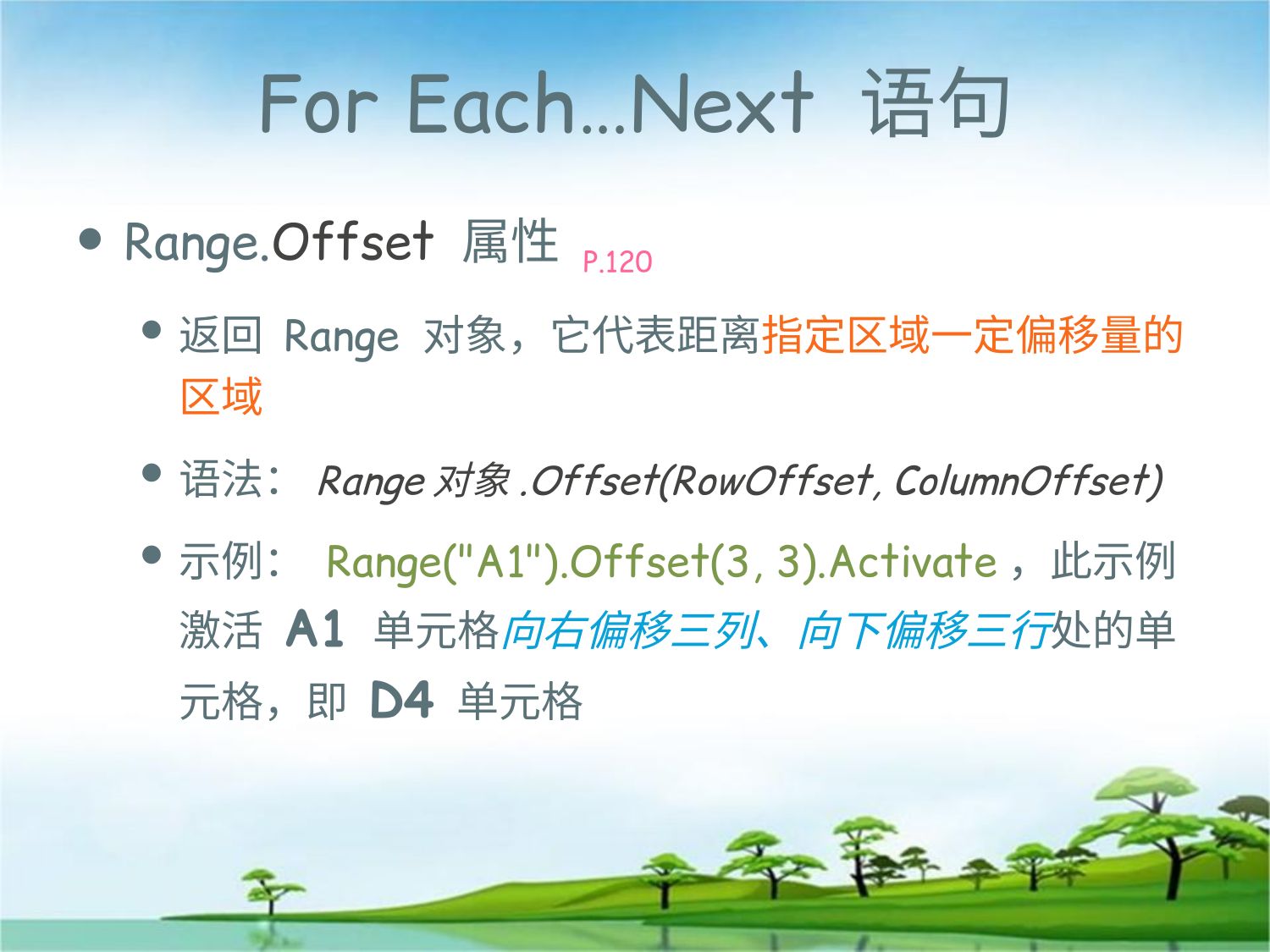

# For Each…Next 语句
Range.Offset 属性 P.120
返回 Range 对象，它代表距离指定区域一定偏移量的区域
语法：Range对象.Offset(RowOffset, ColumnOffset)
示例： Range("A1").Offset(3, 3).Activate，此示例激活 A1 单元格向右偏移三列、向下偏移三行处的单元格，即 D4 单元格